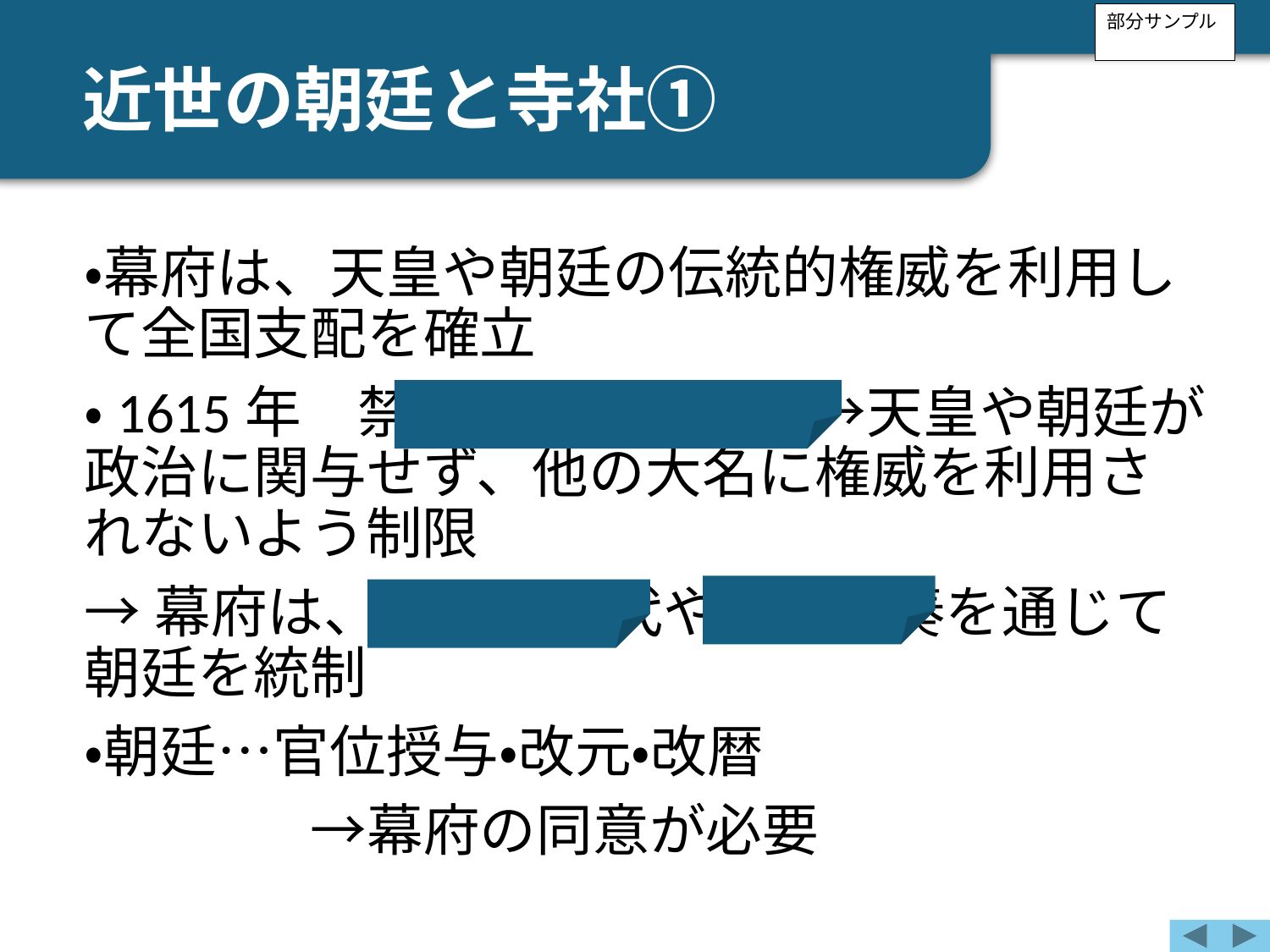

部分サンプル
近世の朝廷と寺社①
・幕府は、天皇や朝廷の伝統的権威を利用して全国支配を確立
・1615年　禁中並公家諸法度→天皇や朝廷が政治に関与せず、他の大名に権威を利用されないよう制限
→幕府は、京都所司代や武家伝奏を通じて朝廷を統制
・朝廷…官位授与・改元・改暦
　　　　→幕府の同意が必要